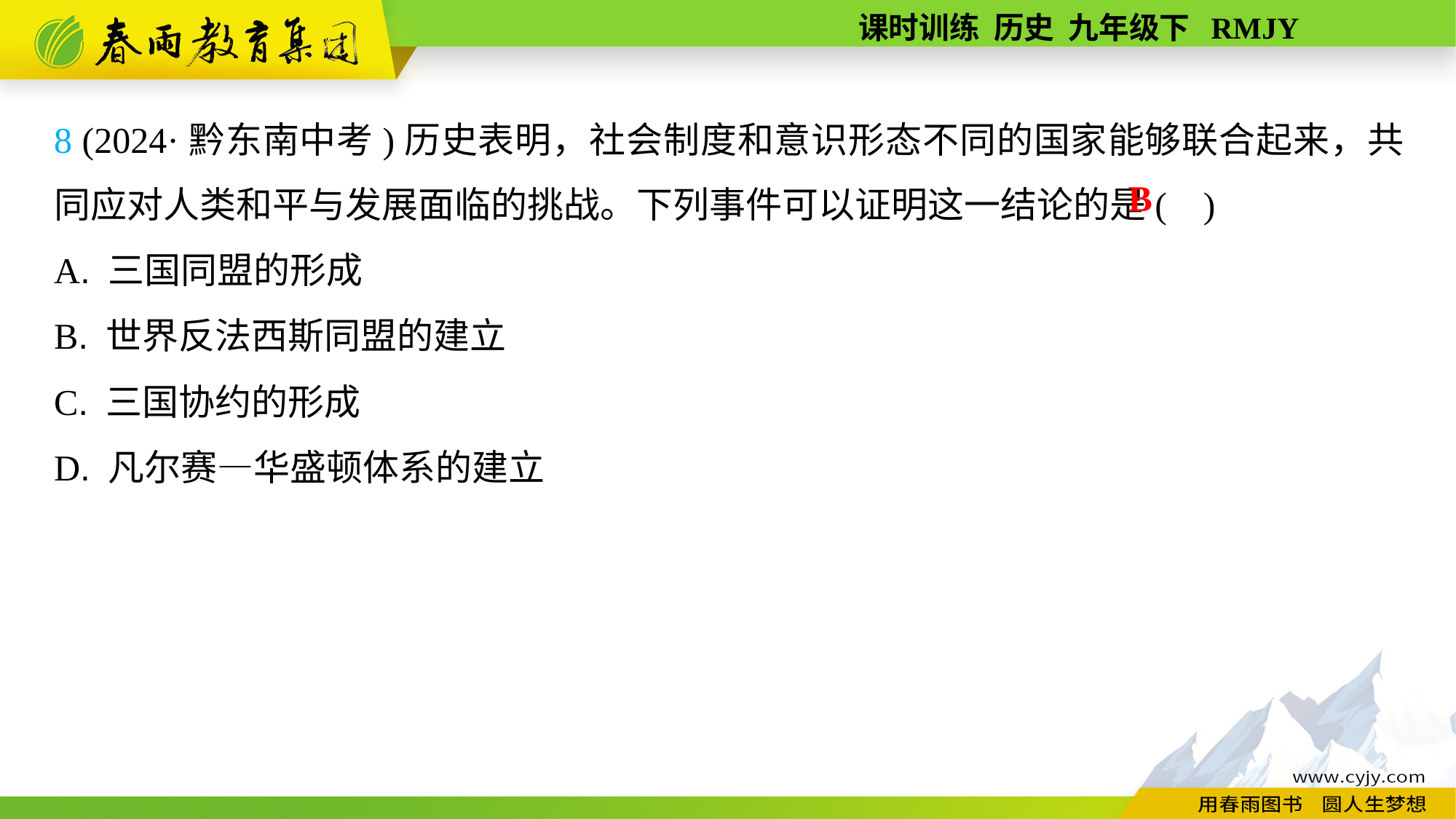

8 (2024·黔东南中考)历史表明，社会制度和意识形态不同的国家能够联合起来，共同应对人类和平与发展面临的挑战。下列事件可以证明这一结论的是(    )
A. 三国同盟的形成
B. 世界反法西斯同盟的建立
C. 三国协约的形成
D. 凡尔赛—华盛顿体系的建立
B